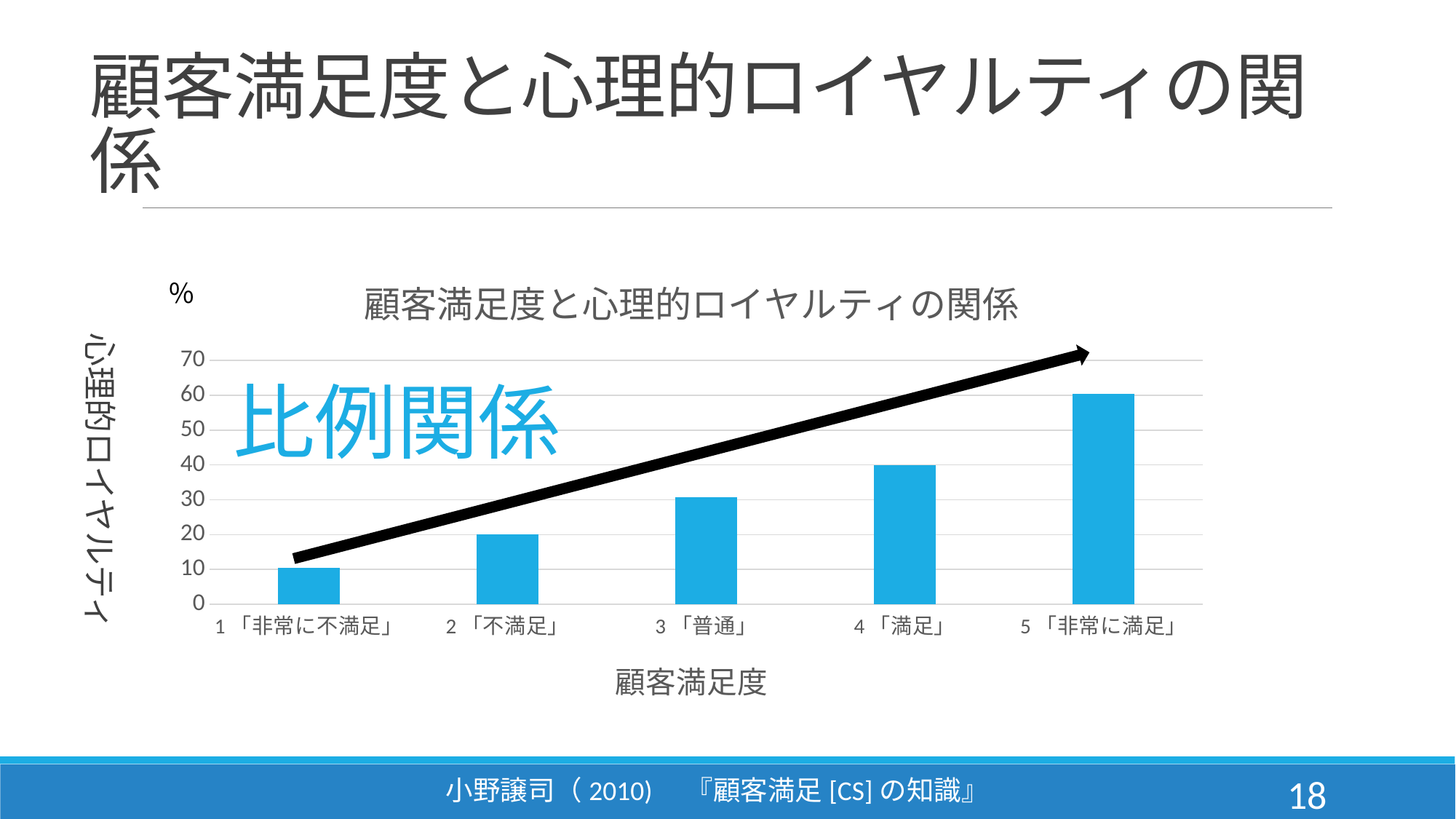

# 顧客満足度と心理的ロイヤルティの関係

### Chart: 顧客満足度と心理的ロイヤルティの関係

| Category |  |
|---|---|
| 1「非常に不満足」 | 10.5 |
| 2「不満足」 | 20.0 |
| 3「普通」 | 30.7 |
| 4「満足」 | 40.0 |
| 5「非常に満足」 | 60.3 |
％
心理的ロイヤルティ

比例関係

小野譲司（2010)　『顧客満足[CS]の知識』
18